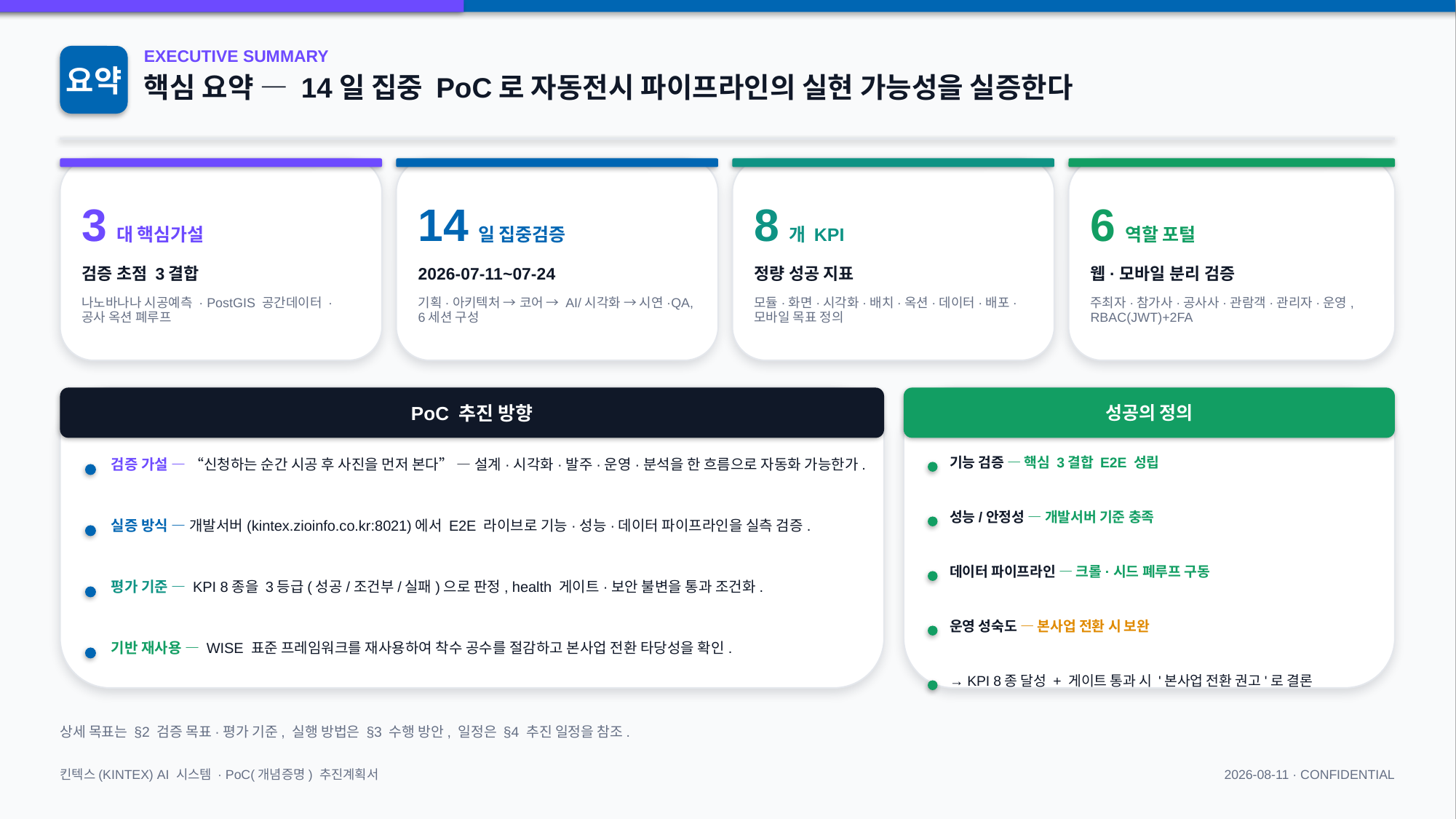

요약
EXECUTIVE SUMMARY
핵심 요약 — 14일 집중 PoC로 자동전시 파이프라인의 실현 가능성을 실증한다

3 대 핵심가설
14 일 집중검증
8 개 KPI
6 역할 포털
검증 초점 3결합
2026-07-11~07-24
정량 성공 지표
웹·모바일 분리 검증
나노바나나 시공예측 · PostGIS 공간데이터 · 공사 옥션 폐루프
기획·아키텍처 → 코어 → AI/시각화 → 시연·QA, 6세션 구성
모듈·화면·시각화·배치·옥션·데이터·배포·모바일 목표 정의
주최자·참가사·공사사·관람객·관리자·운영, RBAC(JWT)+2FA

PoC 추진 방향

성공의 정의
기능 검증 — 핵심 3결합 E2E 성립
검증 가설 — “신청하는 순간 시공 후 사진을 먼저 본다” — 설계·시각화·발주·운영·분석을 한 흐름으로 자동화 가능한가.

성능/안정성 — 개발서버 기준 충족

실증 방식 — 개발서버(kintex.zioinfo.co.kr:8021)에서 E2E 라이브로 기능·성능·데이터 파이프라인을 실측 검증.

데이터 파이프라인 — 크롤·시드 폐루프 구동

평가 기준 — KPI 8종을 3등급(성공/조건부/실패)으로 판정, health 게이트·보안 불변을 통과 조건화.

운영 성숙도 — 본사업 전환 시 보완

기반 재사용 — WISE 표준 프레임워크를 재사용하여 착수 공수를 절감하고 본사업 전환 타당성을 확인.

→ KPI 8종 달성 + 게이트 통과 시 '본사업 전환 권고'로 결론

상세 목표는 §2 검증 목표·평가 기준, 실행 방법은 §3 수행 방안, 일정은 §4 추진 일정을 참조.